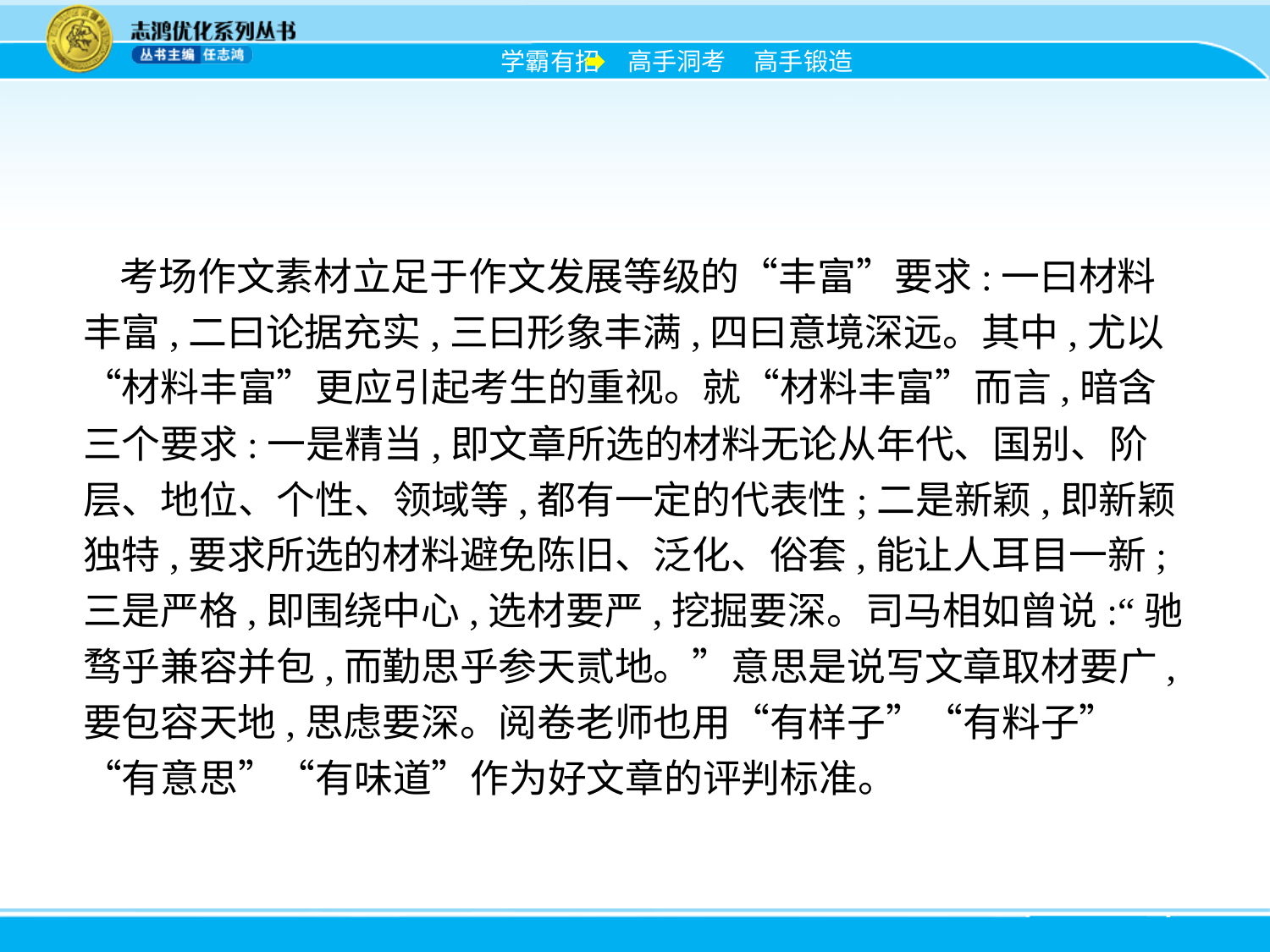

考场作文素材立足于作文发展等级的“丰富”要求:一曰材料丰富,二曰论据充实,三曰形象丰满,四曰意境深远。其中,尤以“材料丰富”更应引起考生的重视。就“材料丰富”而言,暗含三个要求:一是精当,即文章所选的材料无论从年代、国别、阶层、地位、个性、领域等,都有一定的代表性;二是新颖,即新颖独特,要求所选的材料避免陈旧、泛化、俗套,能让人耳目一新;三是严格,即围绕中心,选材要严,挖掘要深。司马相如曾说:“驰骛乎兼容并包,而勤思乎参天贰地。”意思是说写文章取材要广,要包容天地,思虑要深。阅卷老师也用“有样子”“有料子”“有意思”“有味道”作为好文章的评判标准。